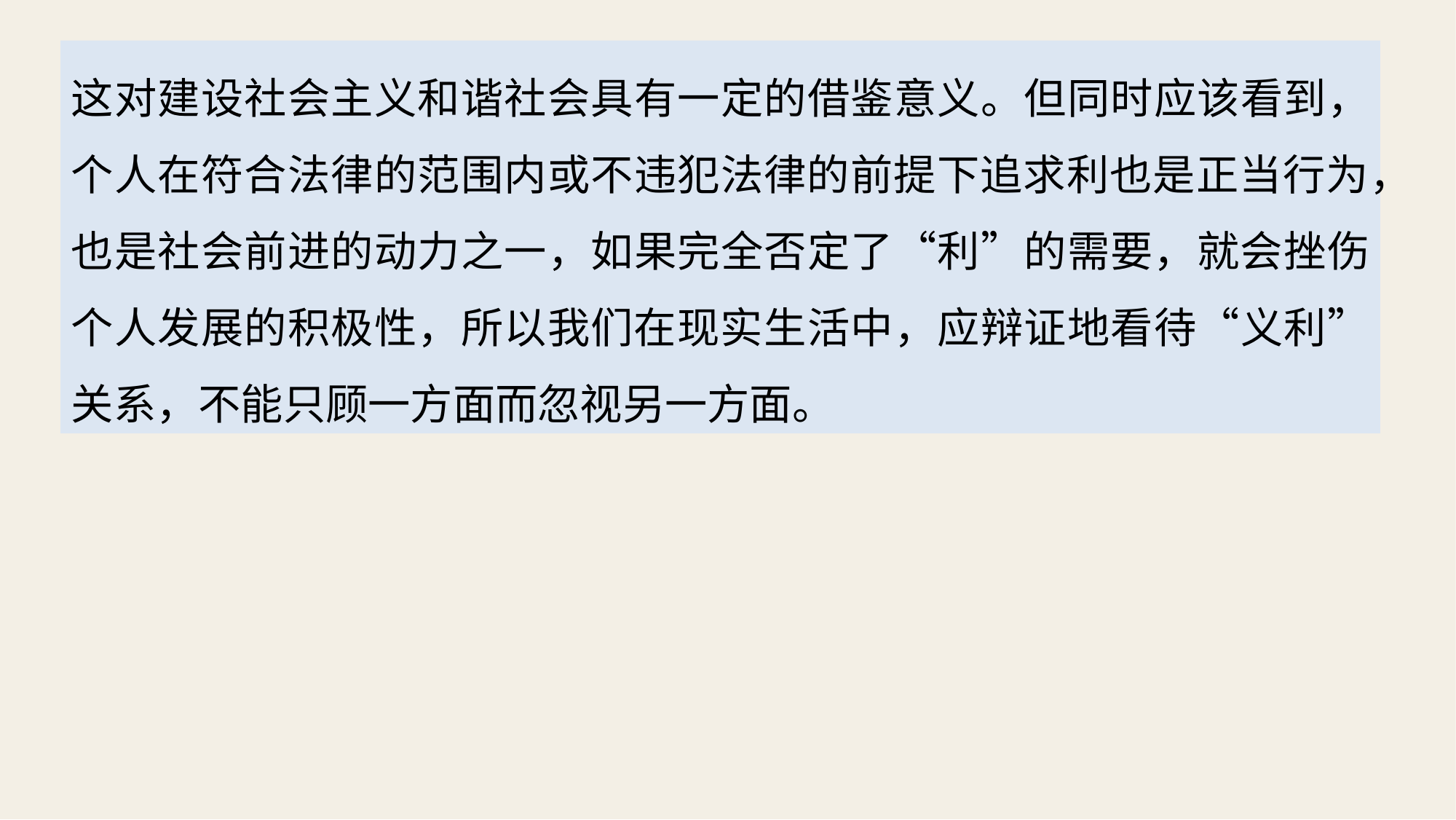

这对建设社会主义和谐社会具有一定的借鉴意义。但同时应该看到，个人在符合法律的范围内或不违犯法律的前提下追求利也是正当行为，也是社会前进的动力之一，如果完全否定了“利”的需要，就会挫伤个人发展的积极性，所以我们在现实生活中，应辩证地看待“义利”关系，不能只顾一方面而忽视另一方面。